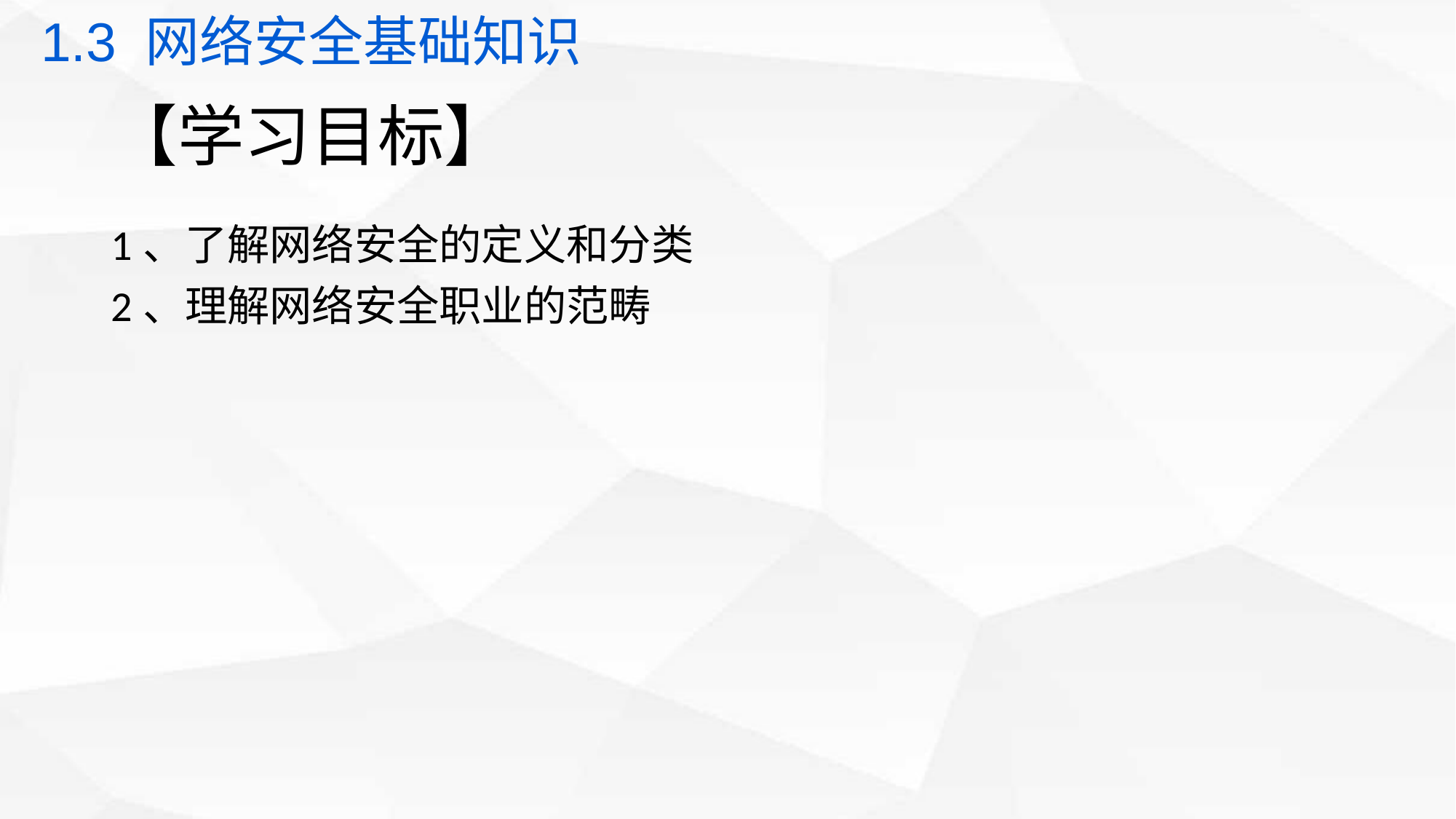

1.3 网络安全基础知识
# 【学习目标】
1、了解网络安全的定义和分类
2、理解网络安全职业的范畴